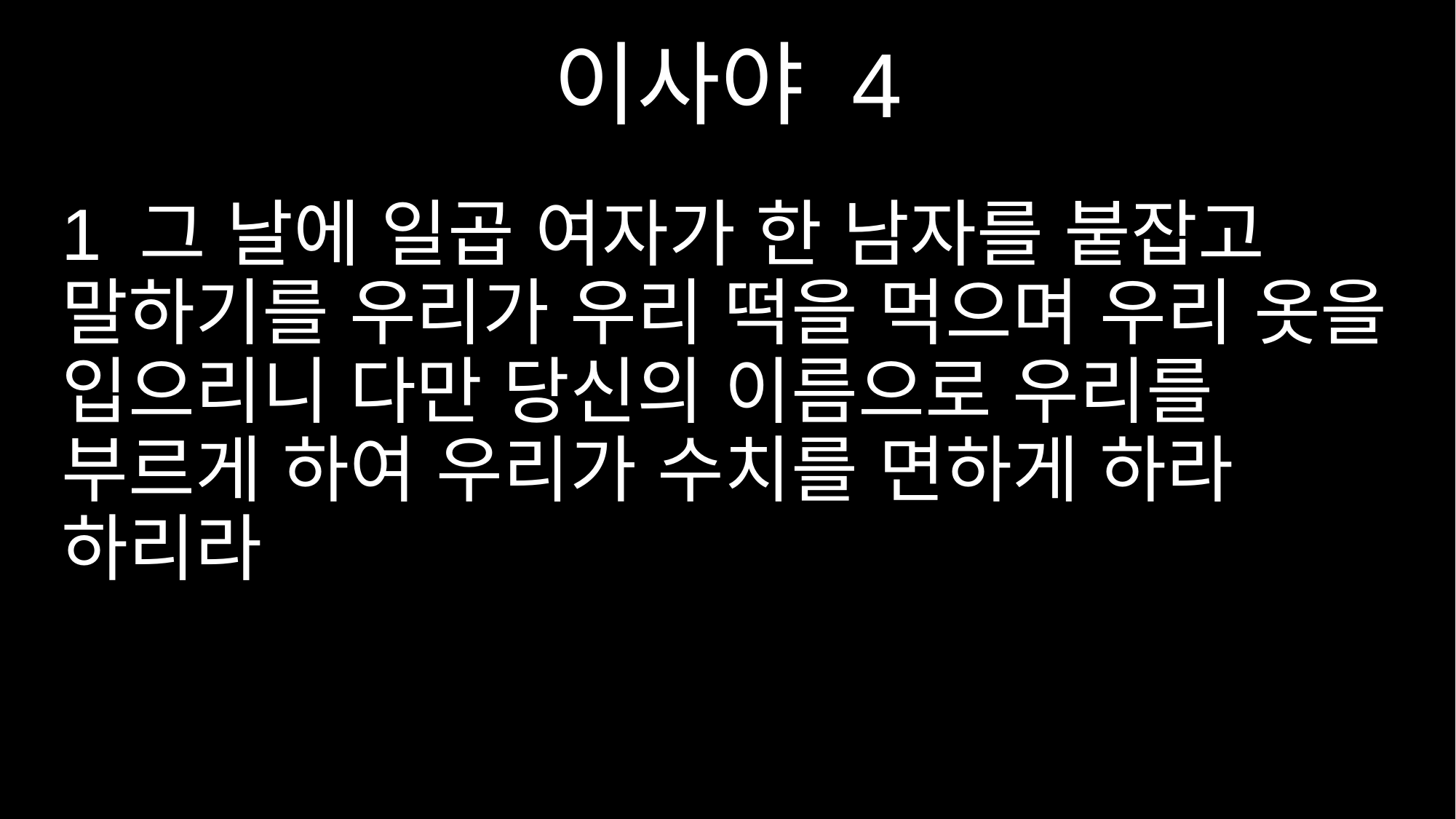

이사야 4
1 그 날에 일곱 여자가 한 남자를 붙잡고 말하기를 우리가 우리 떡을 먹으며 우리 옷을 입으리니 다만 당신의 이름으로 우리를 부르게 하여 우리가 수치를 면하게 하라 하리라